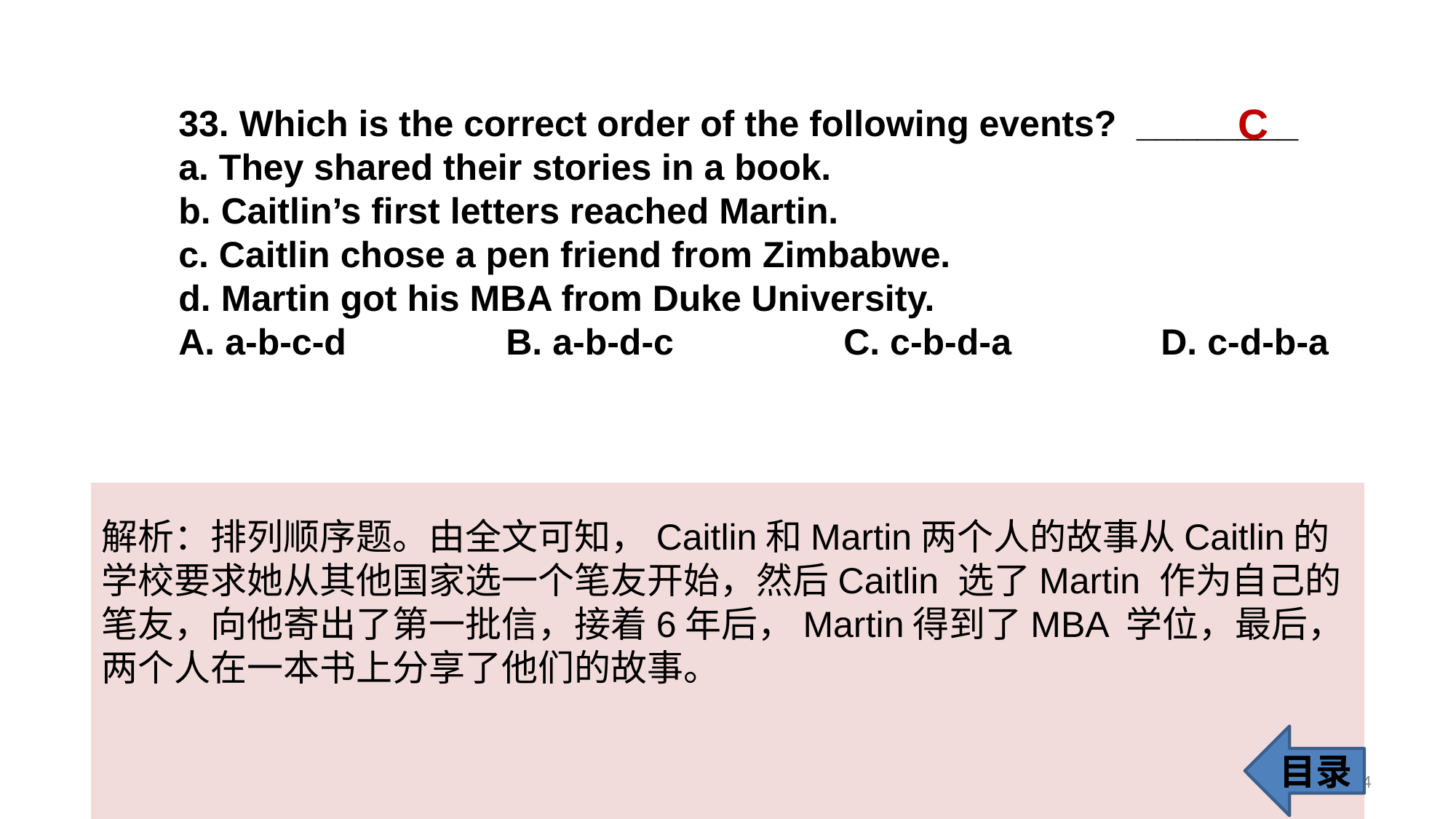

C
33. Which is the correct order of the following events?  ________
a. They shared their stories in a book.
b. Caitlin’s first letters reached Martin.
c. Caitlin chose a pen friend from Zimbabwe.
d. Martin got his MBA from Duke University.
A. a-b-c-d 		B. a-b-d-c		 C. c-b-d-a 		D. c-d-b-a

解析：排列顺序题。由全文可知，Caitlin和Martin两个人的故事从Caitlin的学校要求她从其他国家选一个笔友开始，然后Caitlin 选了Martin 作为自己的笔友，向他寄出了第一批信，接着6年后，Martin得到了MBA 学位，最后，两个人在一本书上分享了他们的故事。
目录
34